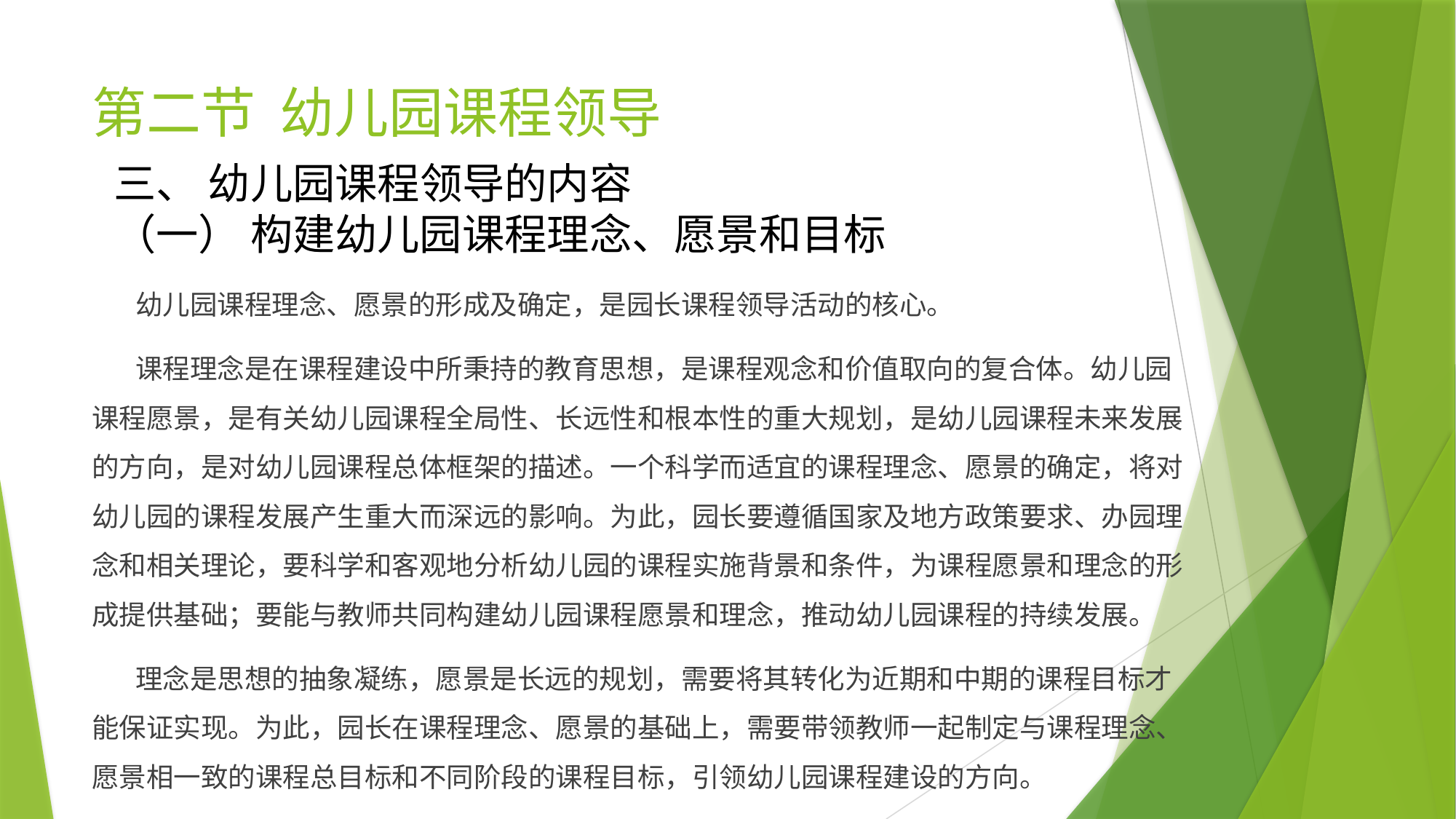

# 第二节  幼儿园课程领导
三、 幼儿园课程领导的内容
（一） 构建幼儿园课程理念、愿景和目标
      幼儿园课程理念、愿景的形成及确定，是园长课程领导活动的核心。
      课程理念是在课程建设中所秉持的教育思想，是课程观念和价值取向的复合体。幼儿园课程愿景，是有关幼儿园课程全局性、长远性和根本性的重大规划，是幼儿园课程未来发展的方向，是对幼儿园课程总体框架的描述。一个科学而适宜的课程理念、愿景的确定，将对幼儿园的课程发展产生重大而深远的影响。为此，园长要遵循国家及地方政策要求、办园理念和相关理论，要科学和客观地分析幼儿园的课程实施背景和条件，为课程愿景和理念的形成提供基础；要能与教师共同构建幼儿园课程愿景和理念，推动幼儿园课程的持续发展。
      理念是思想的抽象凝练，愿景是长远的规划，需要将其转化为近期和中期的课程目标才能保证实现。为此，园长在课程理念、愿景的基础上，需要带领教师一起制定与课程理念、愿景相一致的课程总目标和不同阶段的课程目标，引领幼儿园课程建设的方向。